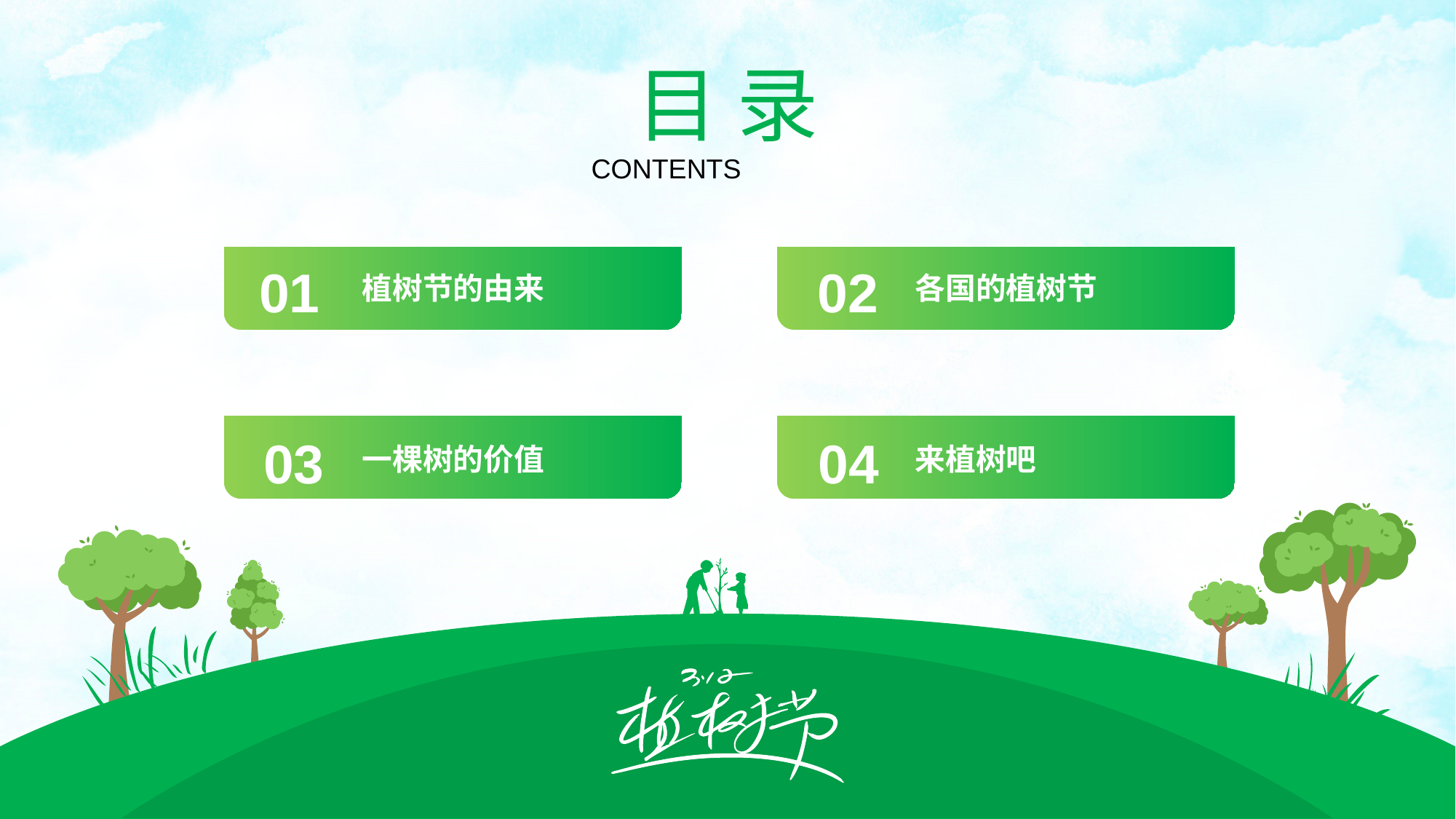

目 录
CONTENTS

01
02
植树节的由来
各国的植树节

03
04
一棵树的价值
来植树吧